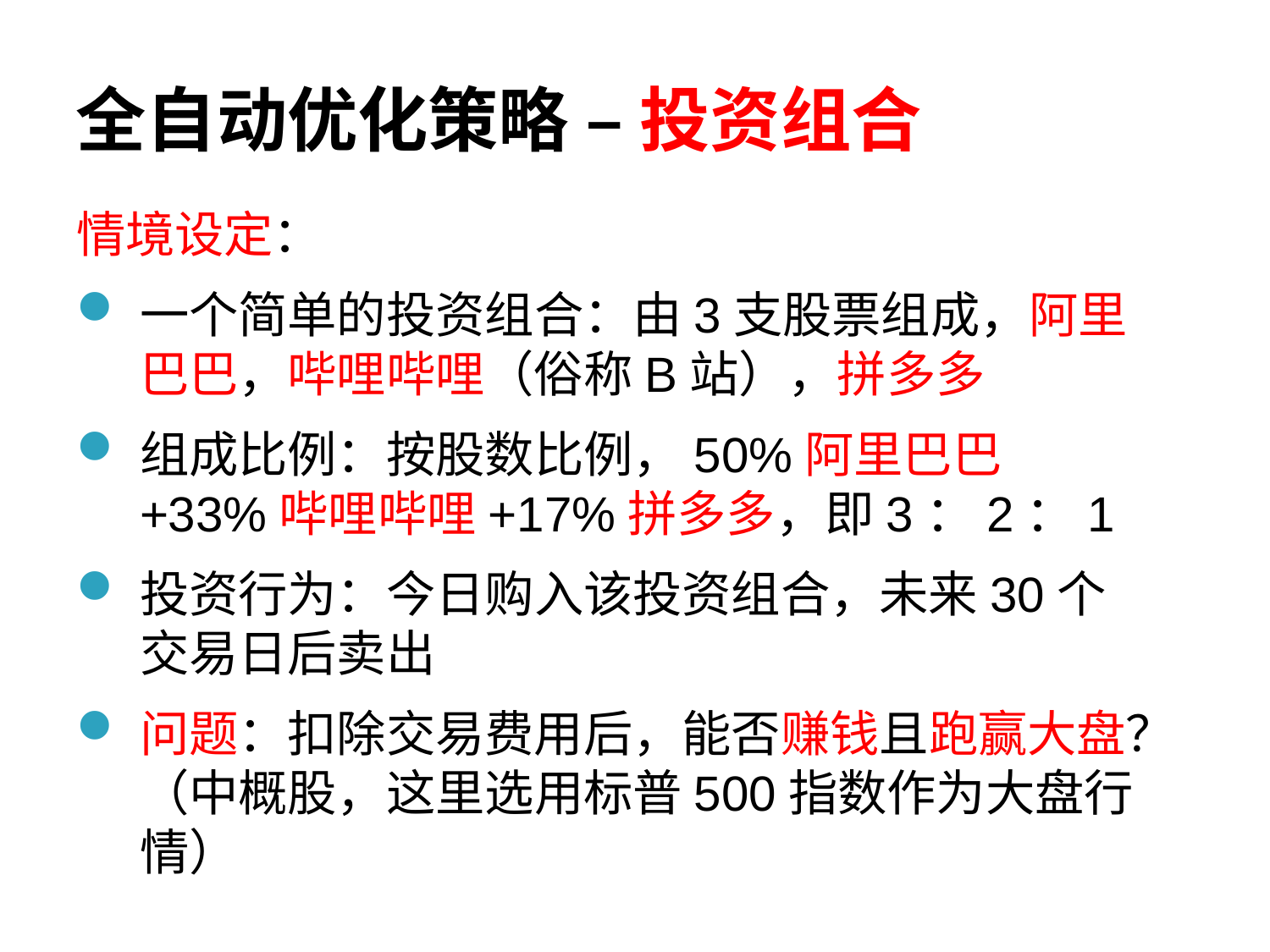

# 全自动优化策略 – 投资组合
情境设定：
一个简单的投资组合：由3支股票组成，阿里巴巴，哔哩哔哩（俗称B站），拼多多
组成比例：按股数比例，50%阿里巴巴+33%哔哩哔哩+17%拼多多，即3：2：1
投资行为：今日购入该投资组合，未来30个交易日后卖出
问题：扣除交易费用后，能否赚钱且跑赢大盘？（中概股，这里选用标普500指数作为大盘行情）